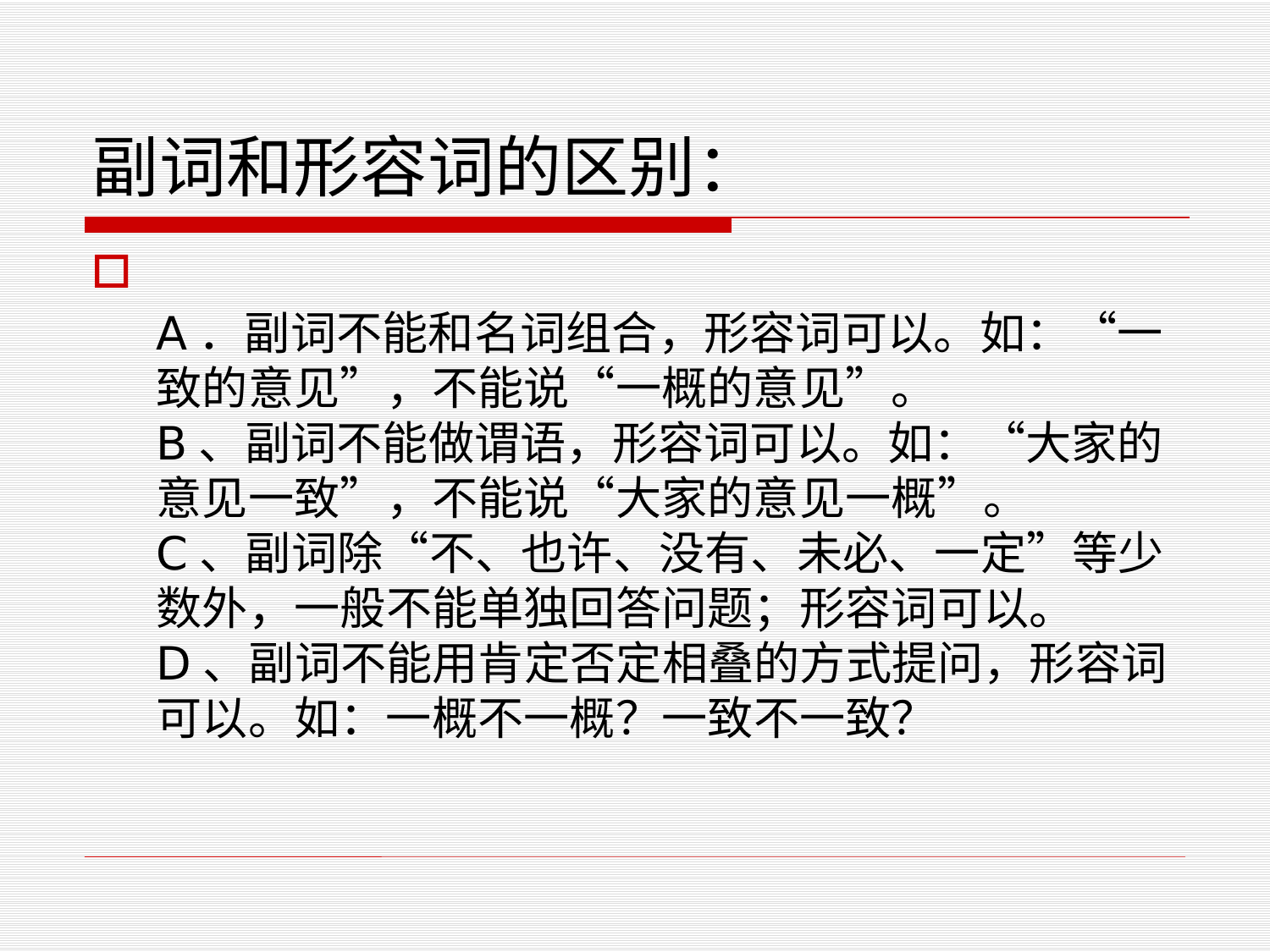

# 副词和形容词的区别：
A．副词不能和名词组合，形容词可以。如：“一致的意见”，不能说“一概的意见”。
B、副词不能做谓语，形容词可以。如：“大家的意见一致”，不能说“大家的意见一概”。
C、副词除“不、也许、没有、未必、一定”等少数外，一般不能单独回答问题；形容词可以。
D、副词不能用肯定否定相叠的方式提问，形容词可以。如：一概不一概？一致不一致？